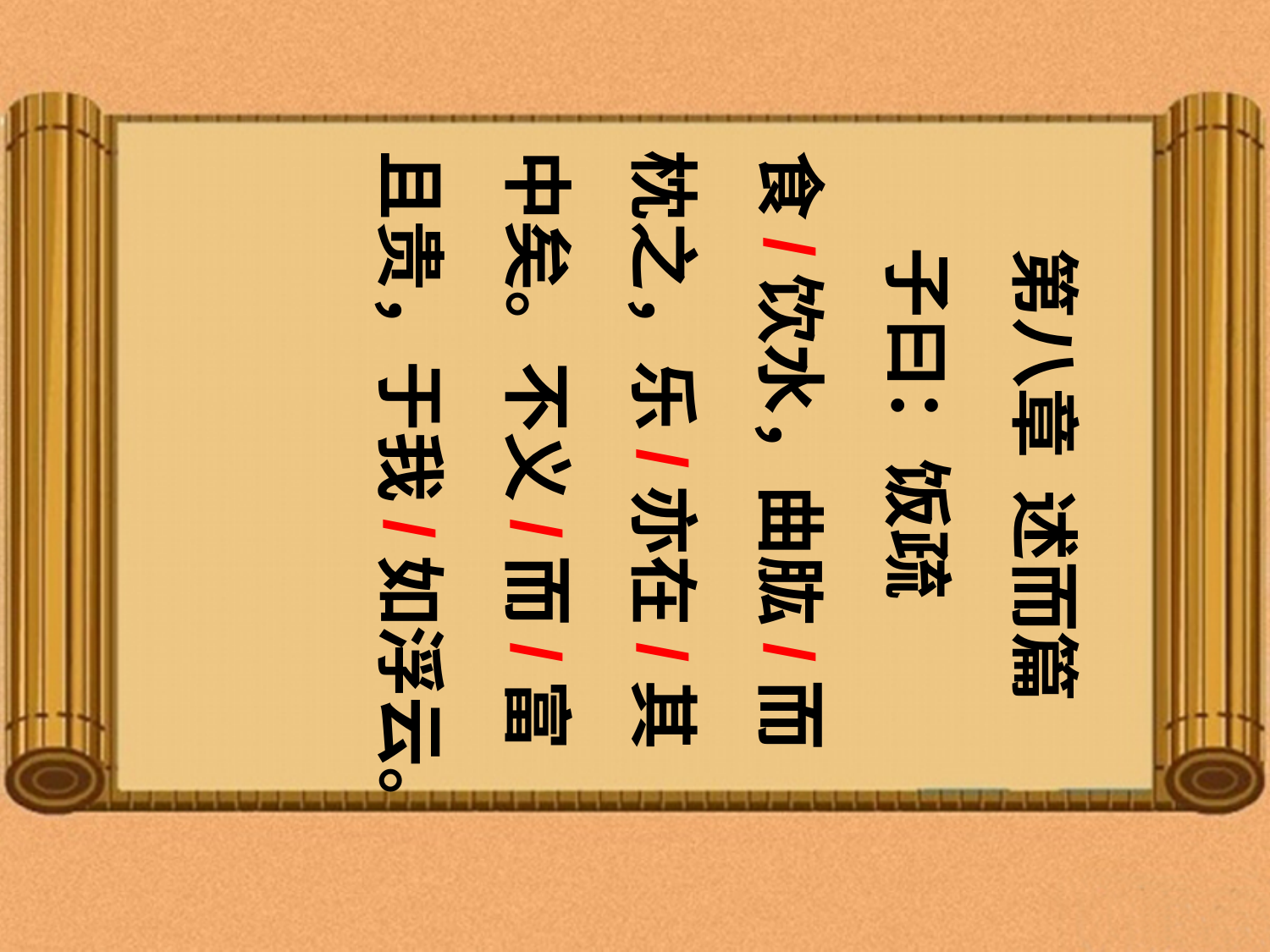

第八章  述而篇
     子曰：饭疏食/饮水，曲肱/而枕之，乐/亦在/其中矣。不义/而/富且贵，于我/如浮云。